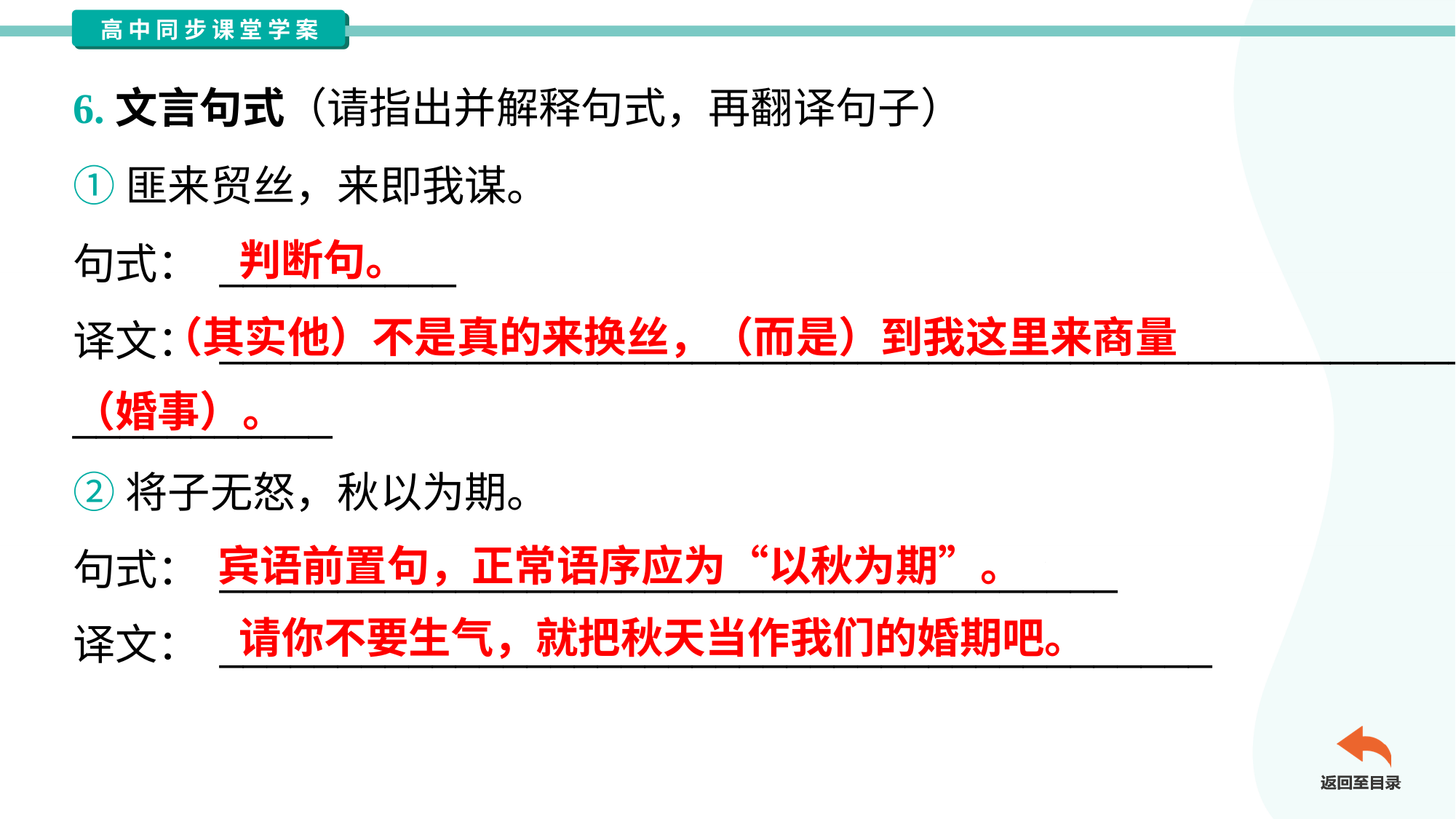

6.文言句式（请指出并解释句式，再翻译句子）
①匪来贸丝，来即我谋。
句式： __________
译文： ______________________________________________________
___________
判断句。
        （其实他）不是真的来换丝，（而是）到我这里来商量
（婚事）。
②将子无怒，秋以为期。
句式： ______________________________________
译文： __________________________________________
宾语前置句，正常语序应为“以秋为期”。
请你不要生气，就把秋天当作我们的婚期吧。